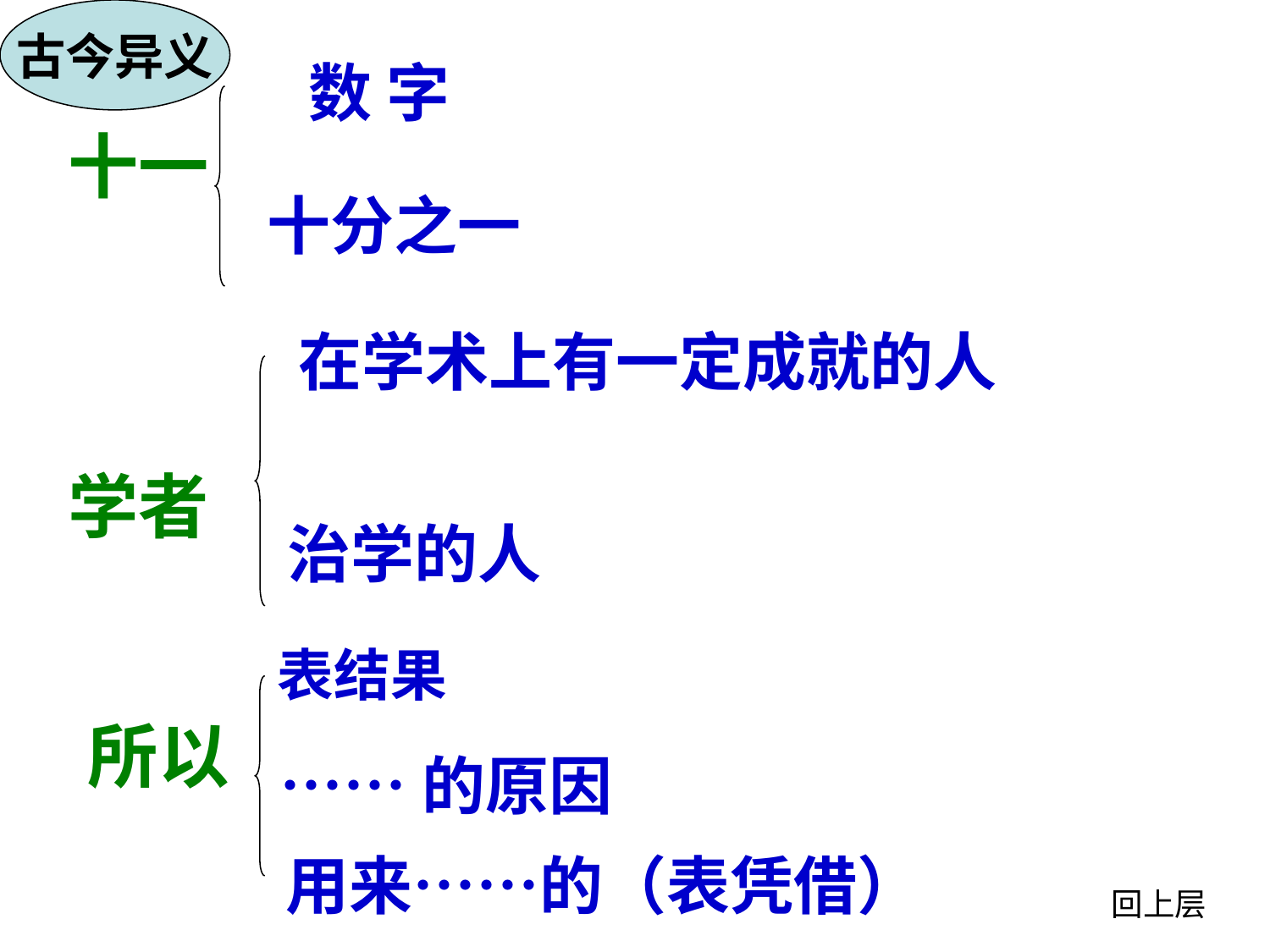

古今异义
数 字

十一
十分之一
在学术上有一定成就的人

学者
治学的人
表结果

所以
……的原因
用来……的（表凭借）
回上层